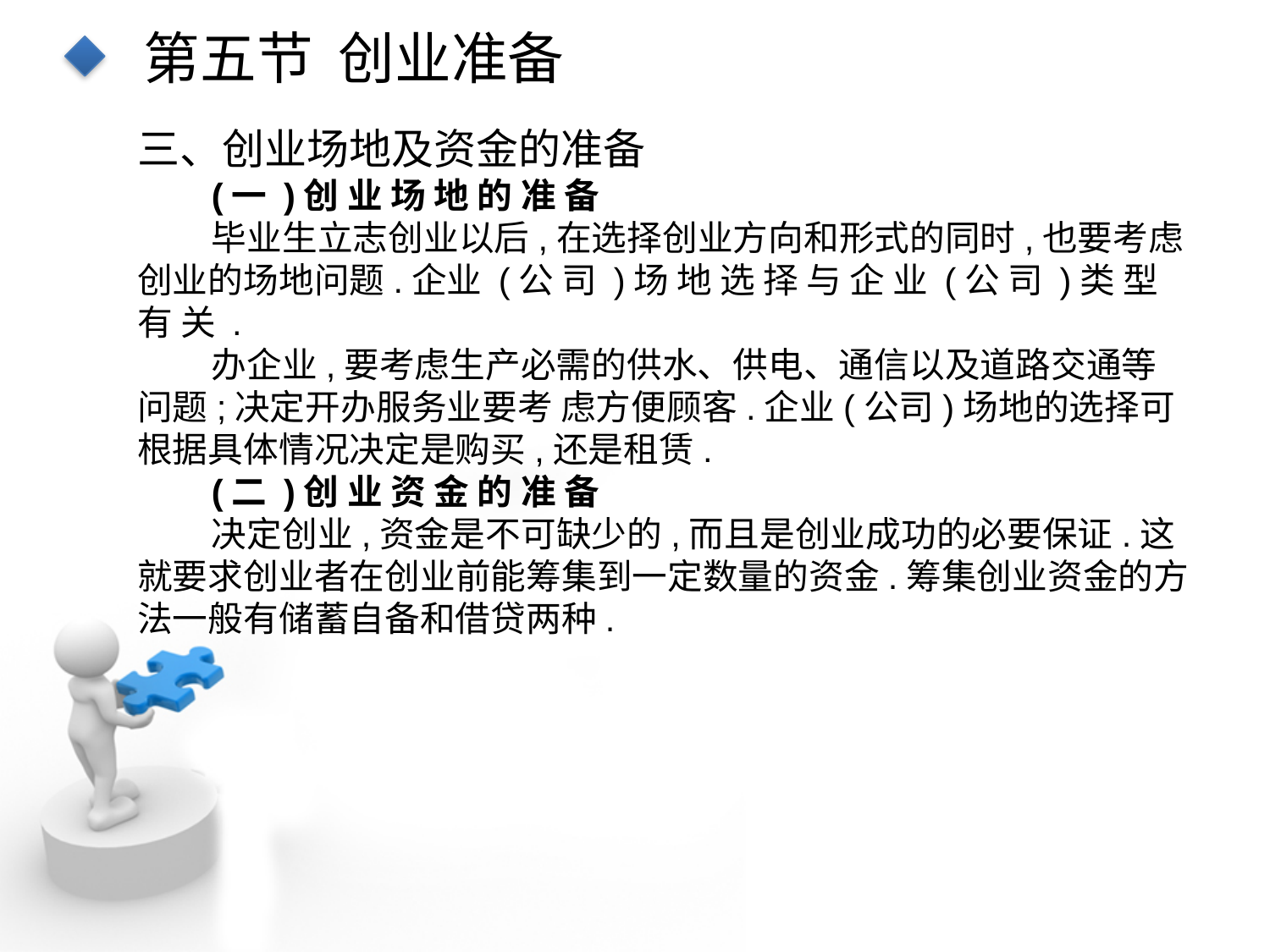

第五节  创业准备

三、创业场地及资金的准备
(一 )创 业 场 地 的 准 备
毕业生立志创业以后,在选择创业方向和形式的同时,也要考虑创业的场地问题.企业 (公 司 )场 地 选 择 与 企 业 (公 司 )类 型 有 关 .
办企业,要考虑生产必需的供水、供电、通信以及道路交通等问题;决定开办服务业要考 虑方便顾客.企业(公司)场地的选择可根据具体情况决定是购买,还是租赁.
(二 )创 业 资 金 的 准 备
决定创业,资金是不可缺少的,而且是创业成功的必要保证.这就要求创业者在创业前能筹集到一定数量的资金.筹集创业资金的方法一般有储蓄自备和借贷两种.
点击添加文本
点击添加文本
点击添加文本
点击添加文本